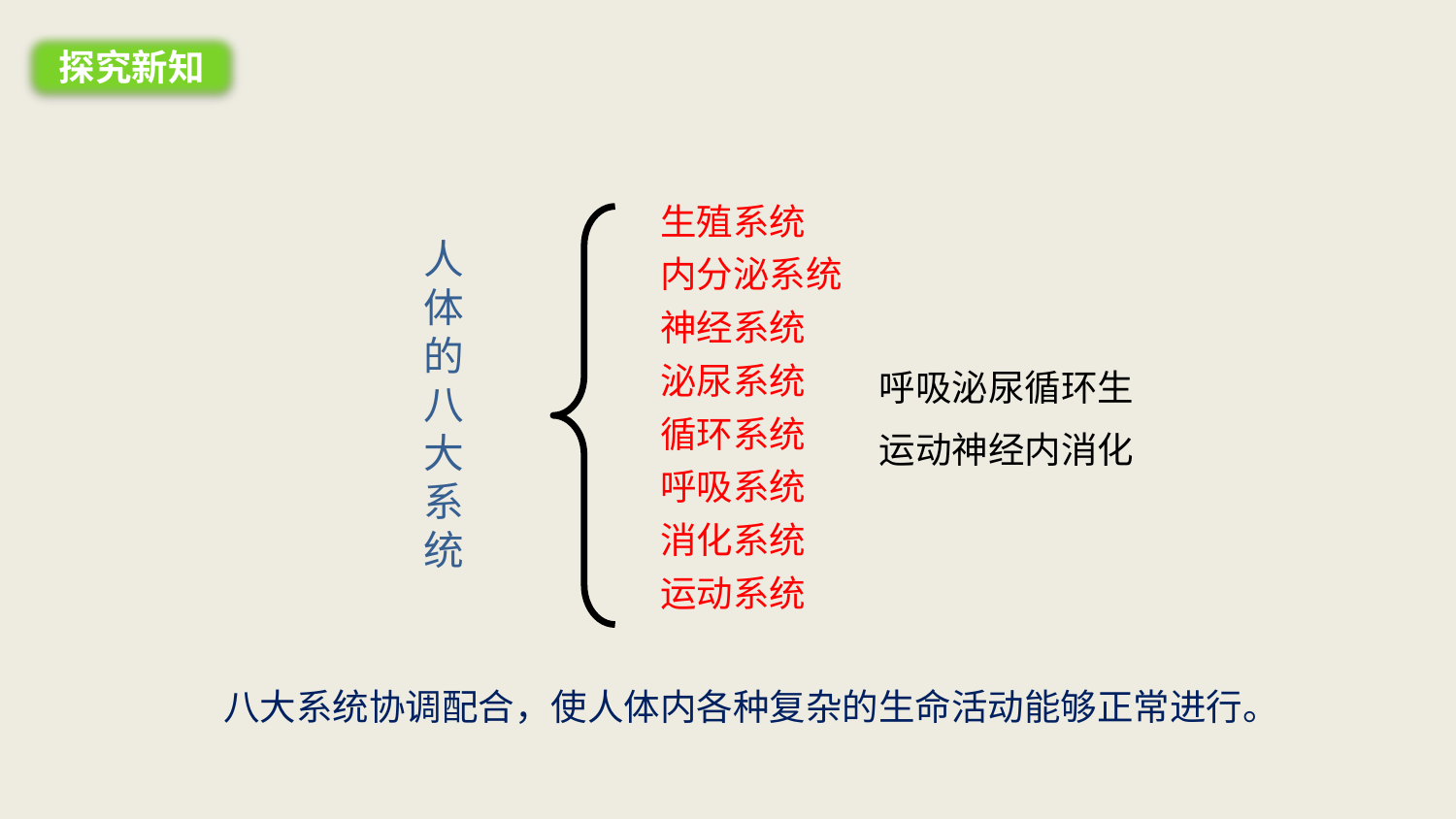

探究新知
生殖系统
内分泌系统
神经系统
泌尿系统
循环系统
呼吸系统
消化系统
运动系统

人体的八大系统
呼吸泌尿循环生
运动神经内消化
八大系统协调配合，使人体内各种复杂的生命活动能够正常进行。